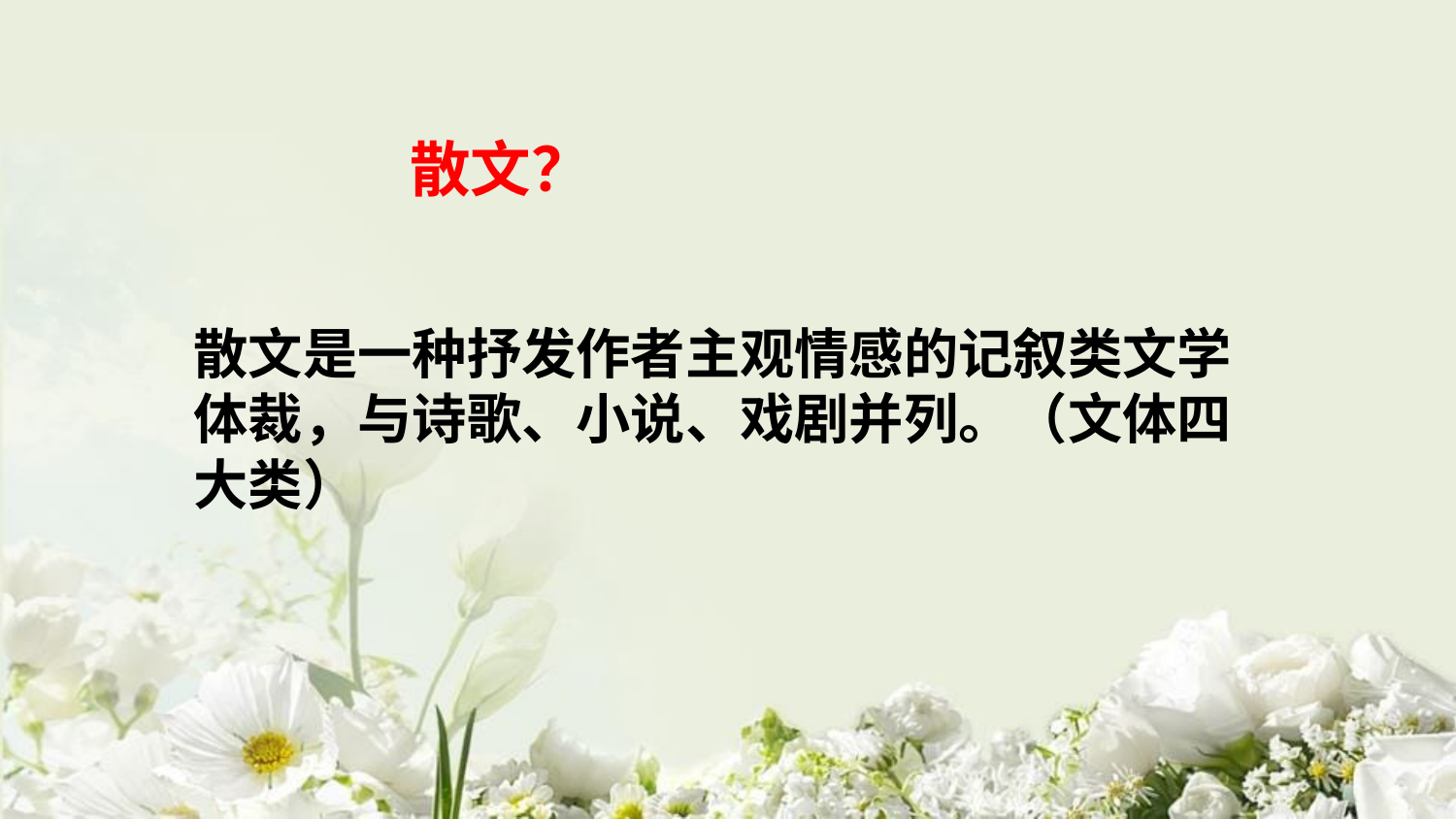

散文？
散文是一种抒发作者主观情感的记叙类文学体裁，与诗歌、小说、戏剧并列。（文体四大类）